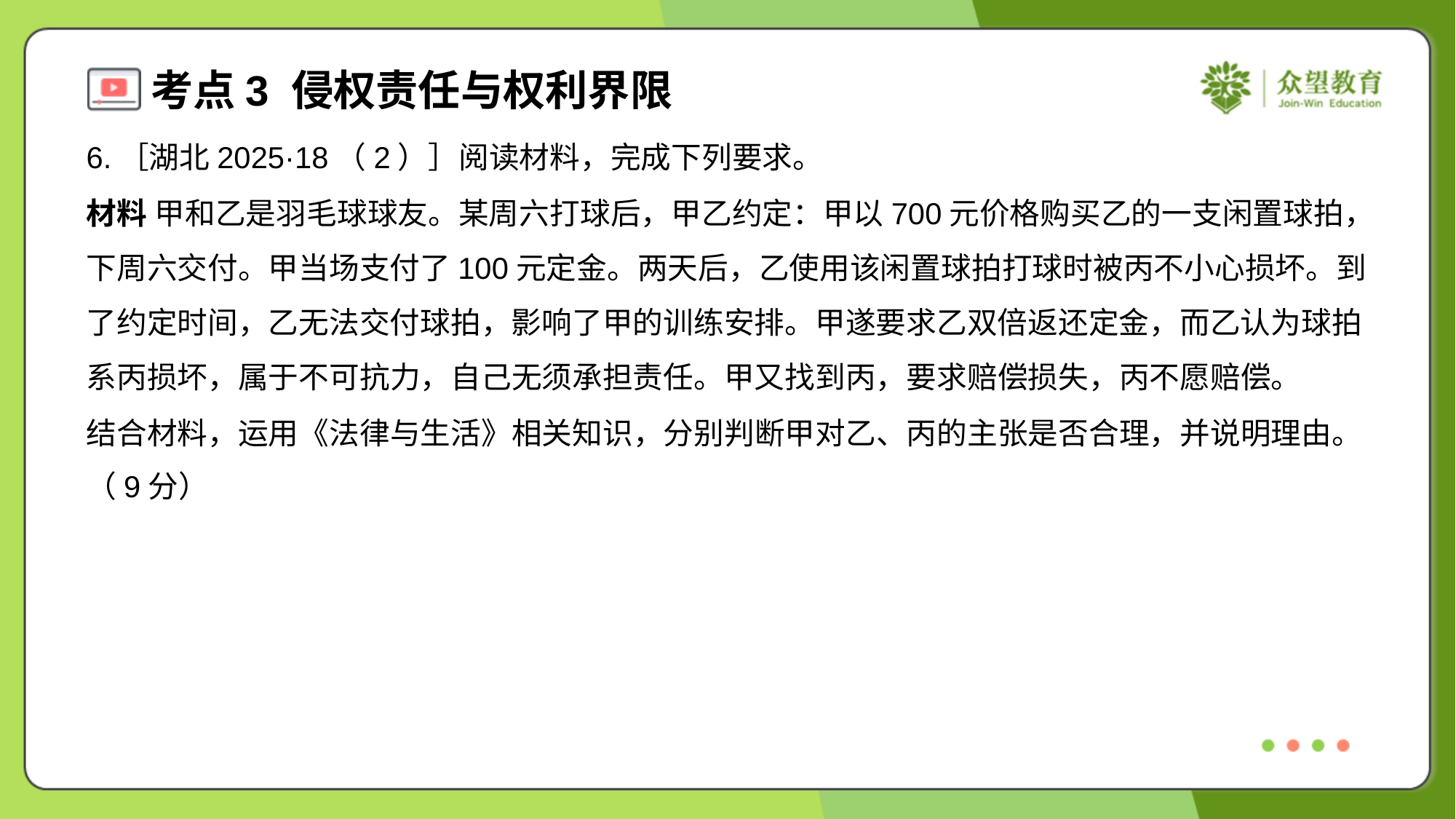

6.［湖北2025·18（2）］阅读材料，完成下列要求。
材料 甲和乙是羽毛球球友。某周六打球后，甲乙约定：甲以700元价格购买乙的一支闲置球拍，
下周六交付。甲当场支付了100元定金。两天后，乙使用该闲置球拍打球时被丙不小心损坏。到
了约定时间，乙无法交付球拍，影响了甲的训练安排。甲遂要求乙双倍返还定金，而乙认为球拍
系丙损坏，属于不可抗力，自己无须承担责任。甲又找到丙，要求赔偿损失，丙不愿赔偿。
结合材料，运用《法律与生活》相关知识，分别判断甲对乙、丙的主张是否合理，并说明理由。
（9分）